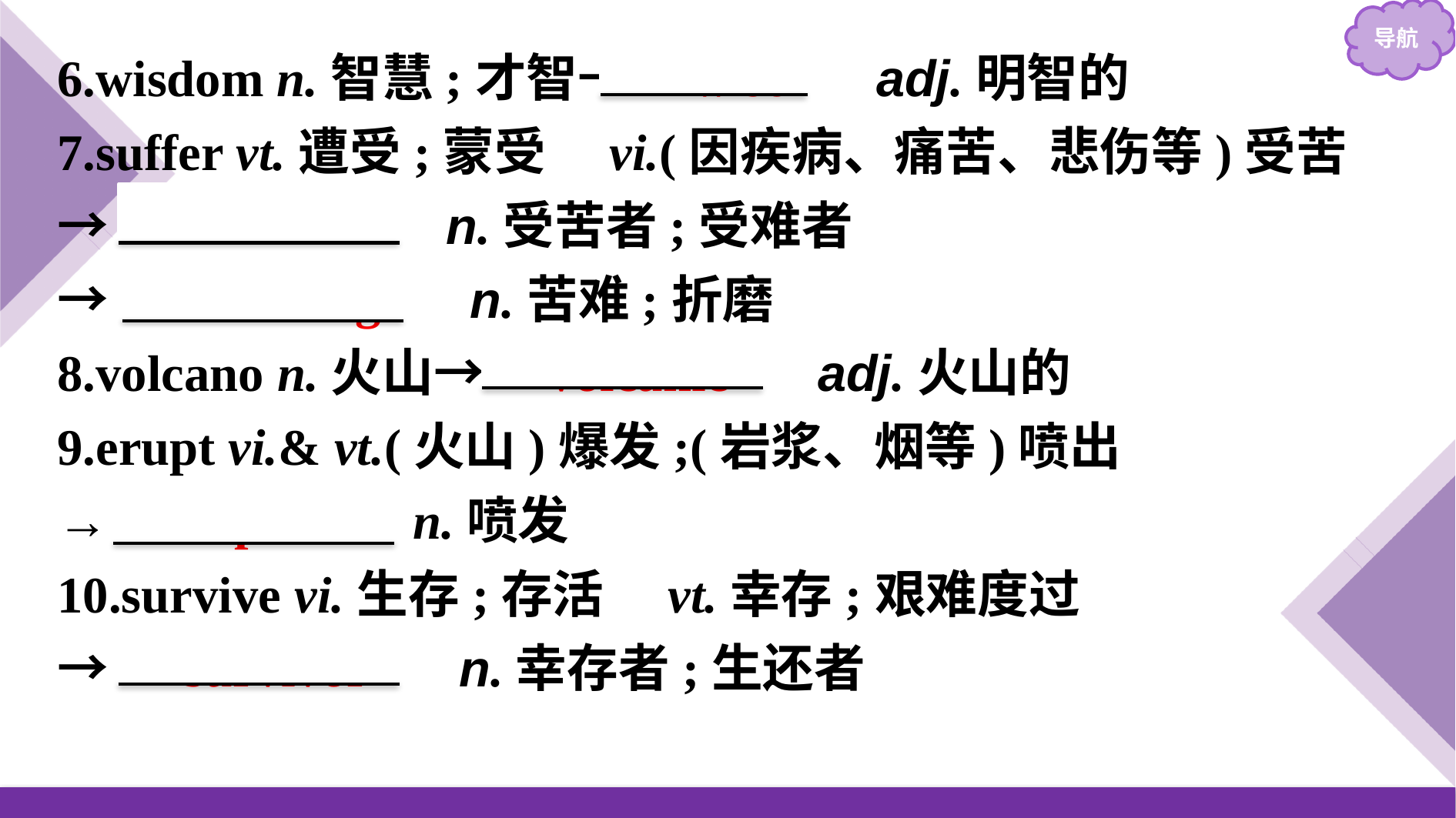

6.wisdom n.智慧;才智→　wise　 adj.明智的
7.suffer vt.遭受;蒙受　vi.(因疾病、痛苦、悲伤等)受苦
→　sufferer　 n.受苦者;受难者
→　suffering　 n.苦难;折磨
8.volcano n.火山→　volcanic　 adj.火山的
9.erupt vi.& vt.(火山)爆发;(岩浆、烟等)喷出
→    eruption     n.喷发
10.survive vi.生存;存活　vt.幸存;艰难度过
→　survivor　 n.幸存者;生还者